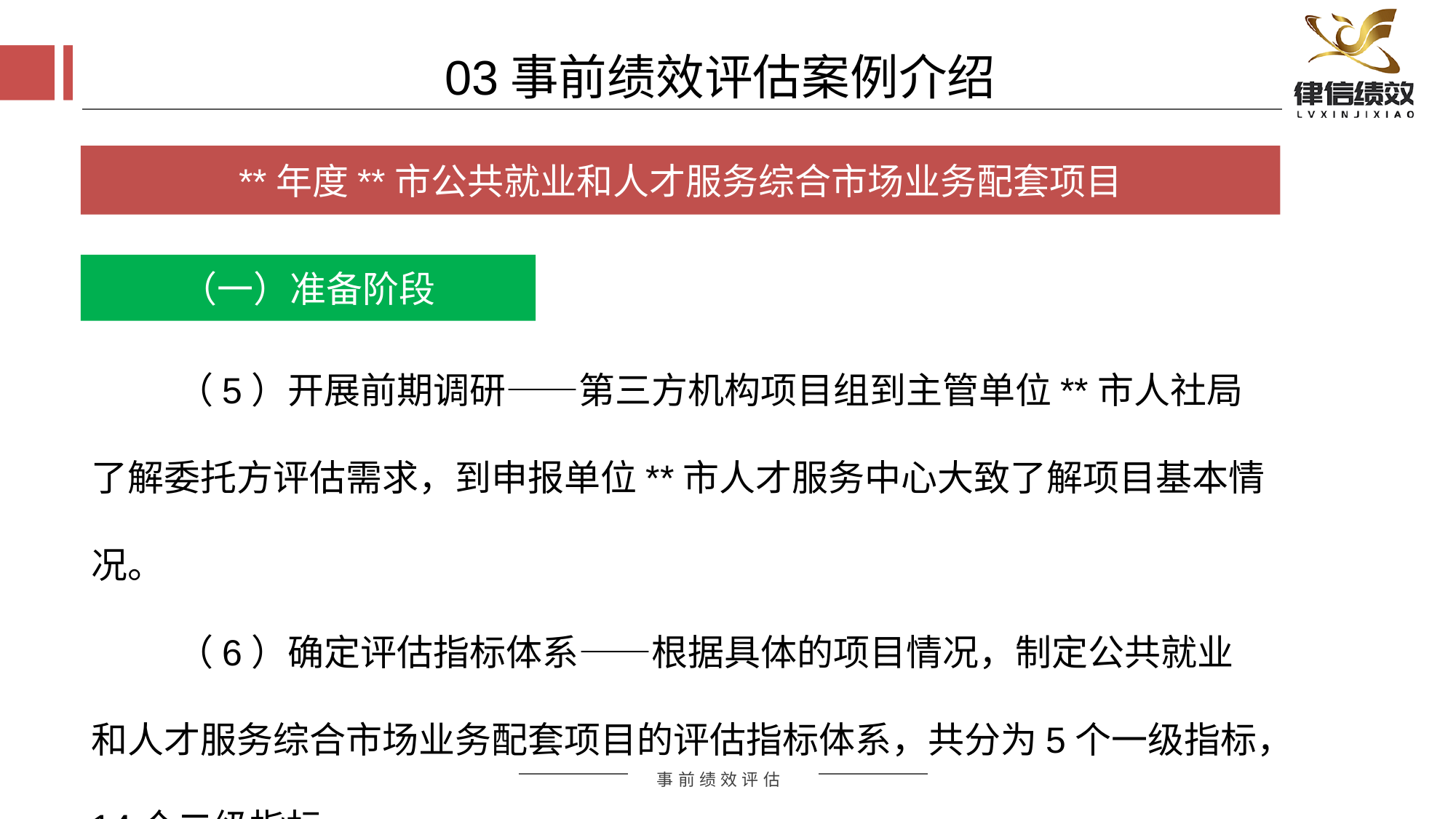

03事前绩效评估案例介绍
**年度**市公共就业和人才服务综合市场业务配套项目
（一）准备阶段
（5）开展前期调研——第三方机构项目组到主管单位**市人社局了解委托方评估需求，到申报单位**市人才服务中心大致了解项目基本情况。
（6）确定评估指标体系——根据具体的项目情况，制定公共就业和人才服务综合市场业务配套项目的评估指标体系，共分为5个一级指标，14个二级指标。

评估方式
评估方式